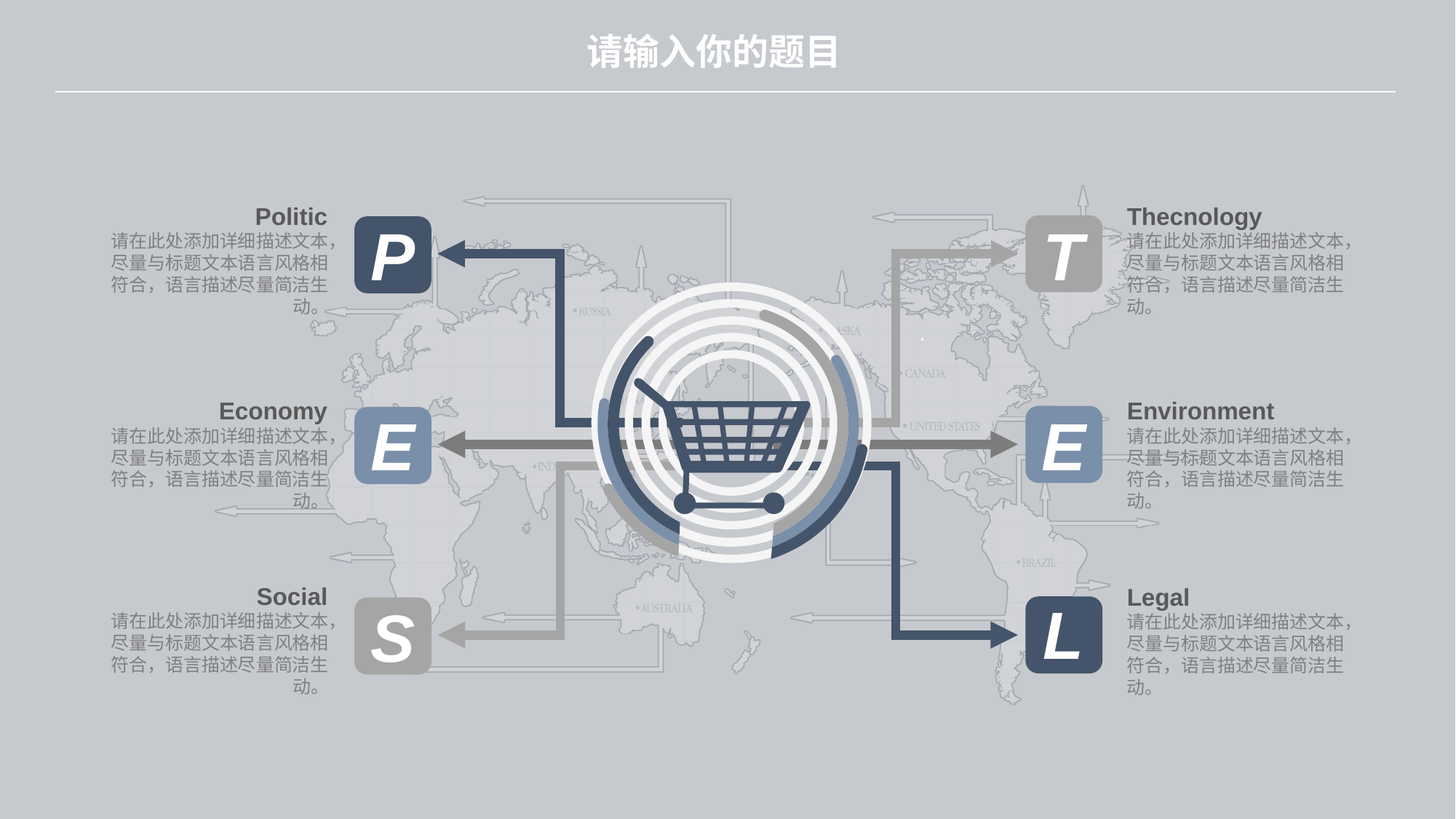

Thecnology
请在此处添加详细描述文本，尽量与标题文本语言风格相符合，语言描述尽量简洁生动。
Politic
请在此处添加详细描述文本，尽量与标题文本语言风格相符合，语言描述尽量简洁生动。

T

P

Environment
请在此处添加详细描述文本，尽量与标题文本语言风格相符合，语言描述尽量简洁生动。

Economy
请在此处添加详细描述文本，尽量与标题文本语言风格相符合，语言描述尽量简洁生动。

E

E

Social
请在此处添加详细描述文本，尽量与标题文本语言风格相符合，语言描述尽量简洁生动。
Legal
请在此处添加详细描述文本，尽量与标题文本语言风格相符合，语言描述尽量简洁生动。

L

S